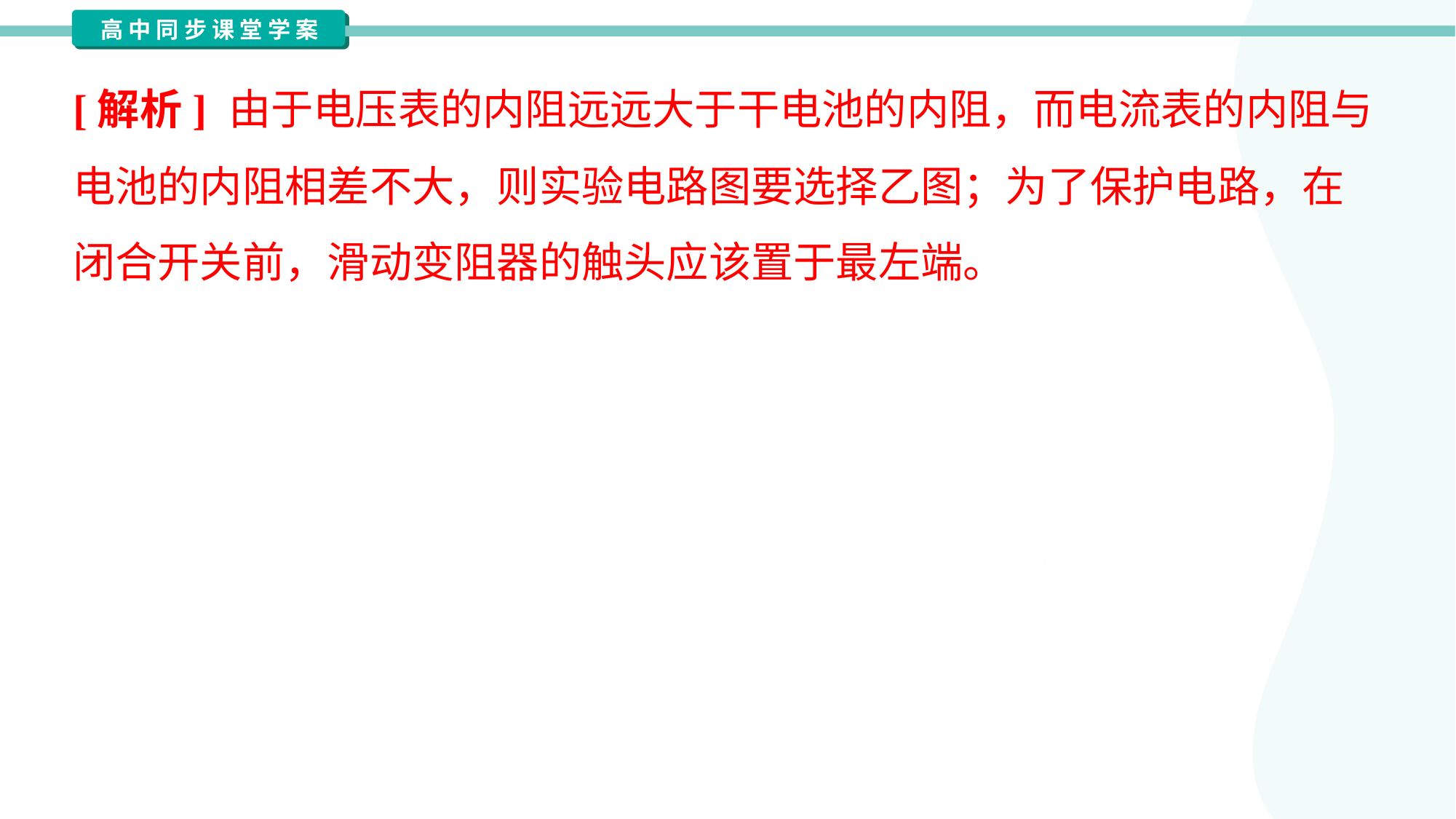

[解析] 由于电压表的内阻远远大于干电池的内阻，而电流表的内阻与
电池的内阻相差不大，则实验电路图要选择乙图；为了保护电路，在
闭合开关前，滑动变阻器的触头应该置于最左端。